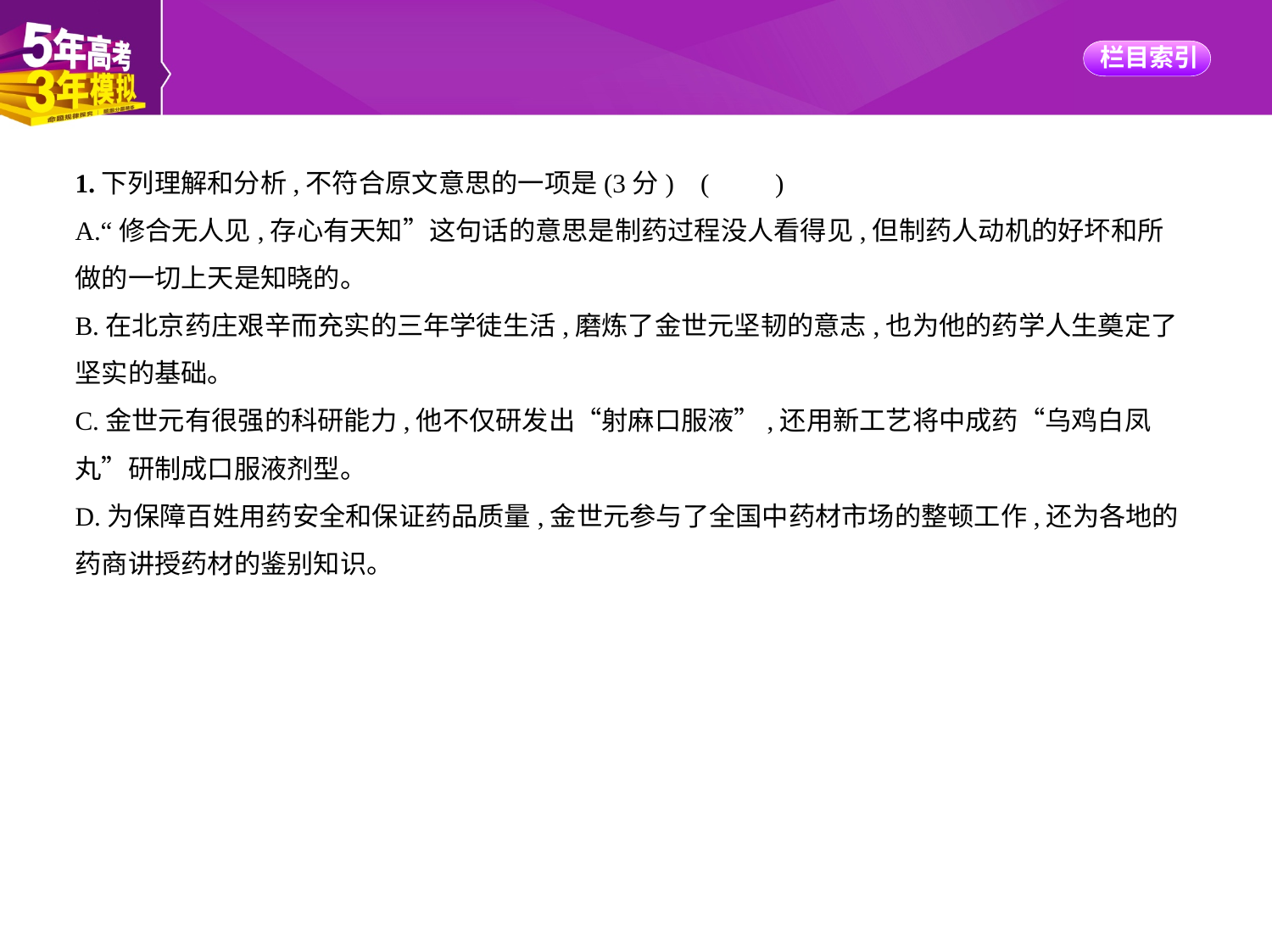

1.下列理解和分析,不符合原文意思的一项是(3分) (　　)
A.“修合无人见,存心有天知”这句话的意思是制药过程没人看得见,但制药人动机的好坏和所
做的一切上天是知晓的。
B.在北京药庄艰辛而充实的三年学徒生活,磨炼了金世元坚韧的意志,也为他的药学人生奠定了
坚实的基础。
C.金世元有很强的科研能力,他不仅研发出“射麻口服液”,还用新工艺将中成药“乌鸡白凤
丸”研制成口服液剂型。
D.为保障百姓用药安全和保证药品质量,金世元参与了全国中药材市场的整顿工作,还为各地的
药商讲授药材的鉴别知识。